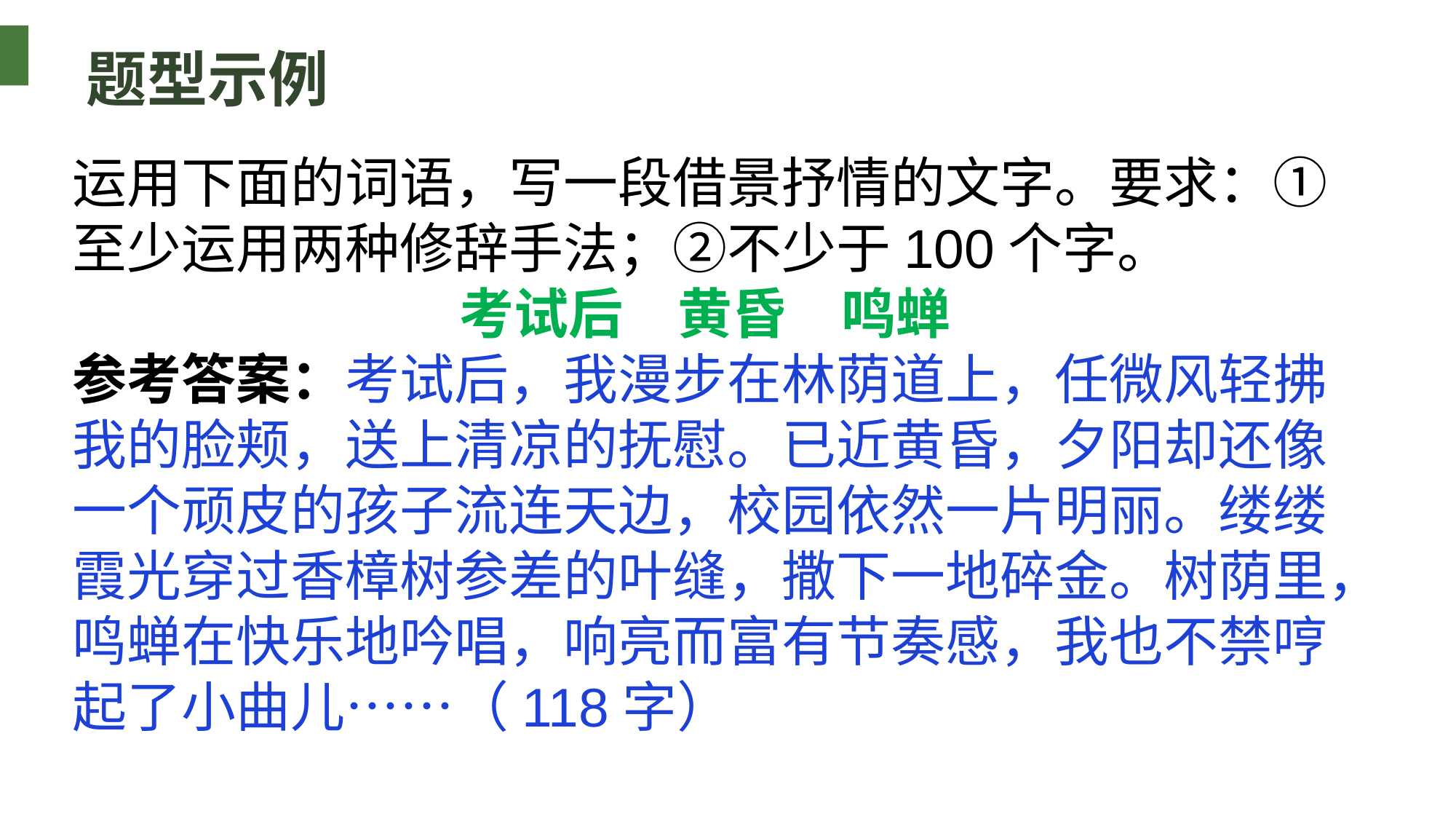

题型示例
运用下面的词语，写一段借景抒情的文字。要求：①至少运用两种修辞手法；②不少于100个字。
考试后　黄昏　鸣蝉
参考答案：考试后，我漫步在林荫道上，任微风轻拂我的脸颊，送上清凉的抚慰。已近黄昏，夕阳却还像一个顽皮的孩子流连天边，校园依然一片明丽。缕缕霞光穿过香樟树参差的叶缝，撒下一地碎金。树荫里，鸣蝉在快乐地吟唱，响亮而富有节奏感，我也不禁哼起了小曲儿……（118字）